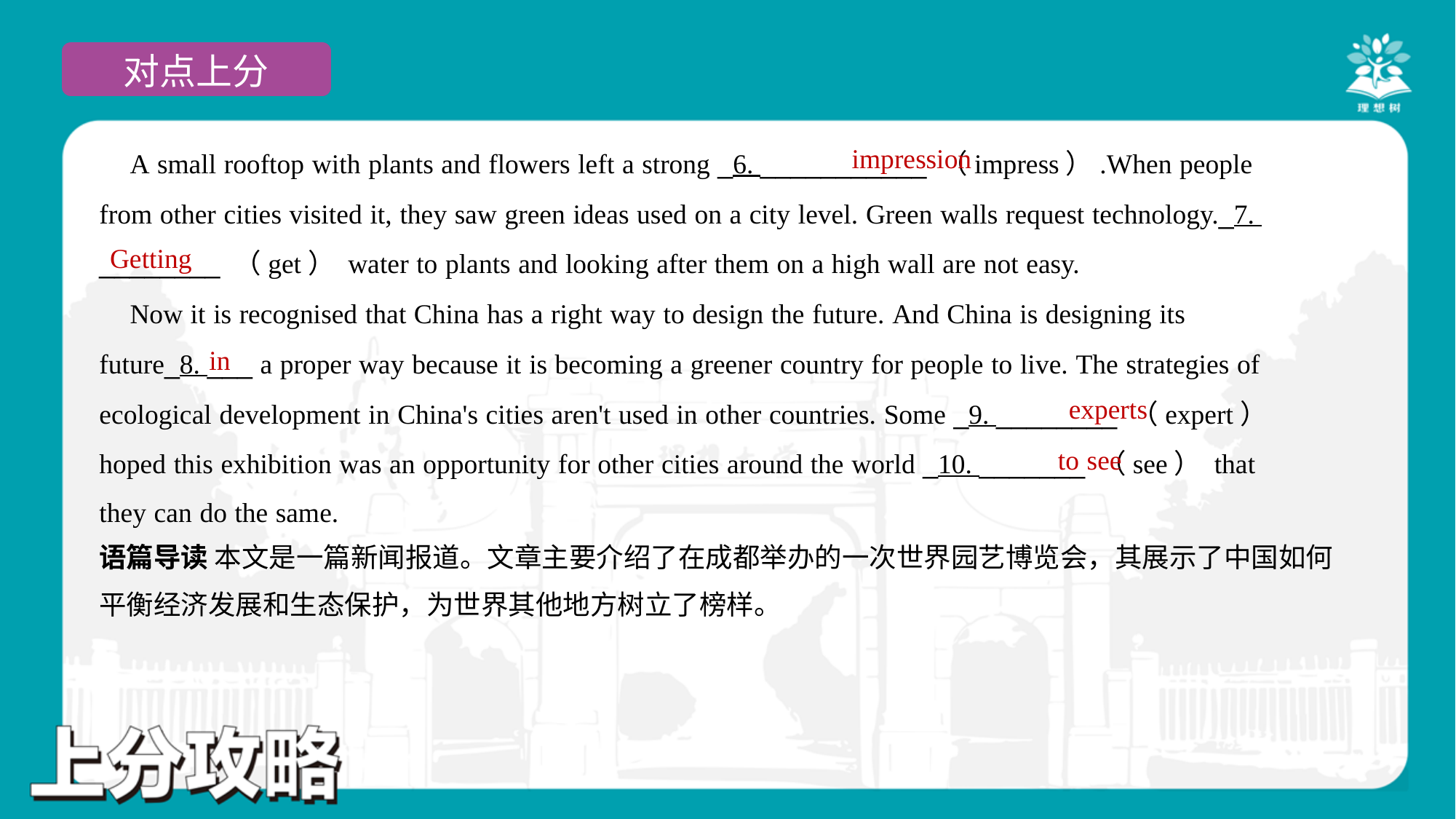

impression
    A small rooftop with plants and flowers left a strong _6. ___________ （impress）.When people
from other cities visited it, they saw green ideas used on a city level. Green walls request technology._7.
________ （get） water to plants and looking after them on a high wall are not easy.
    Now it is recognised that China has a right way to design the future. And China is designing its
future_8. ___ a proper way because it is becoming a greener country for people to live. The strategies of
ecological development in China's cities aren't used in other countries. Some _9. ________ （expert）
hoped this exhibition was an opportunity for other cities around the world _10. _______ （see） that
they can do the same.#1.1.4
Getting
in
experts
to see
语篇导读 本文是一篇新闻报道。文章主要介绍了在成都举办的一次世界园艺博览会，其展示了中国如何
平衡经济发展和生态保护，为世界其他地方树立了榜样。